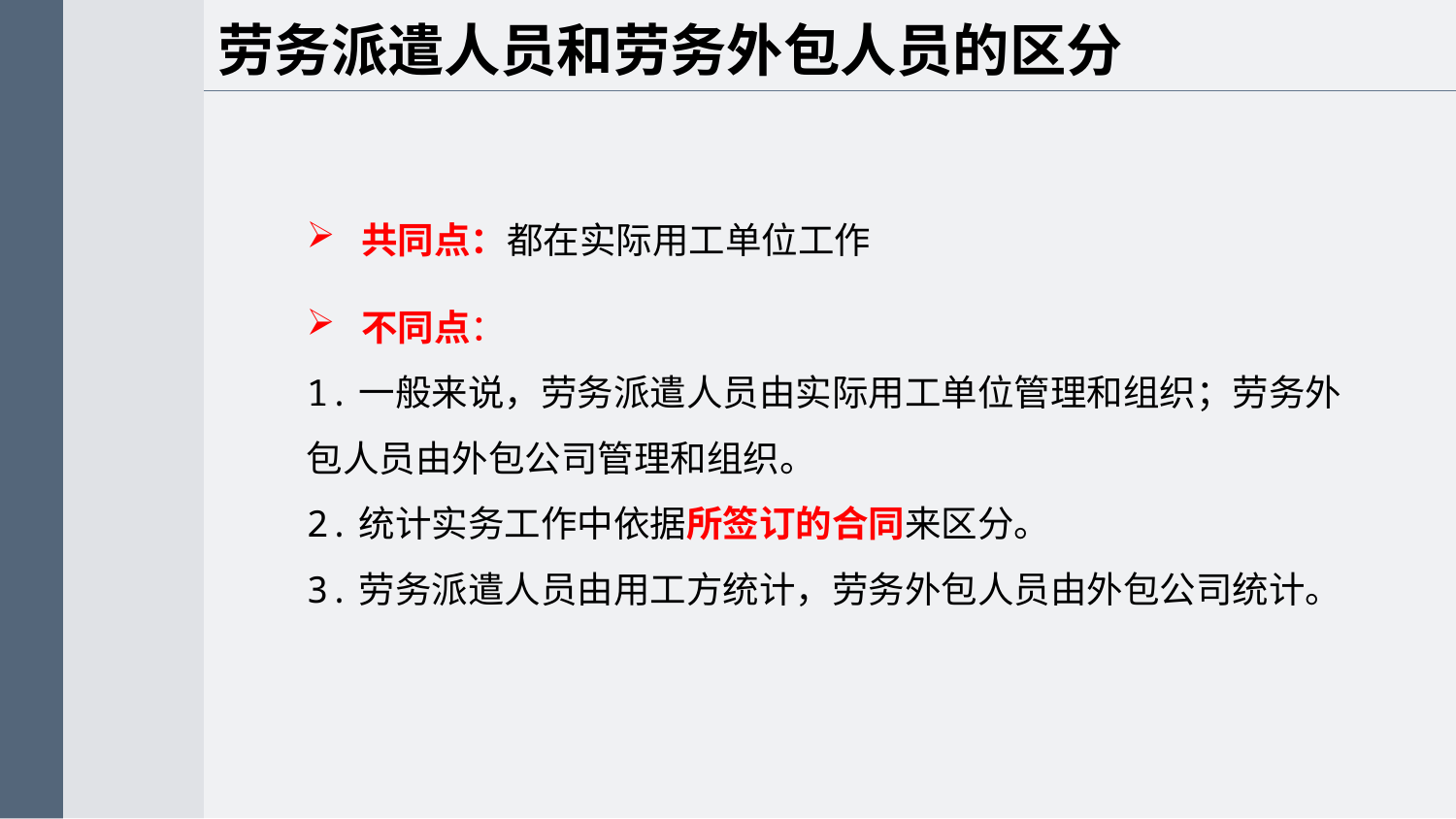

劳务派遣人员和劳务外包人员的区分

共同点：都在实际用工单位工作

不同点：
1.一般来说，劳务派遣人员由实际用工单位管理和组织；劳务外包人员由外包公司管理和组织。
2.统计实务工作中依据所签订的合同来区分。
3.劳务派遣人员由用工方统计，劳务外包人员由外包公司统计。